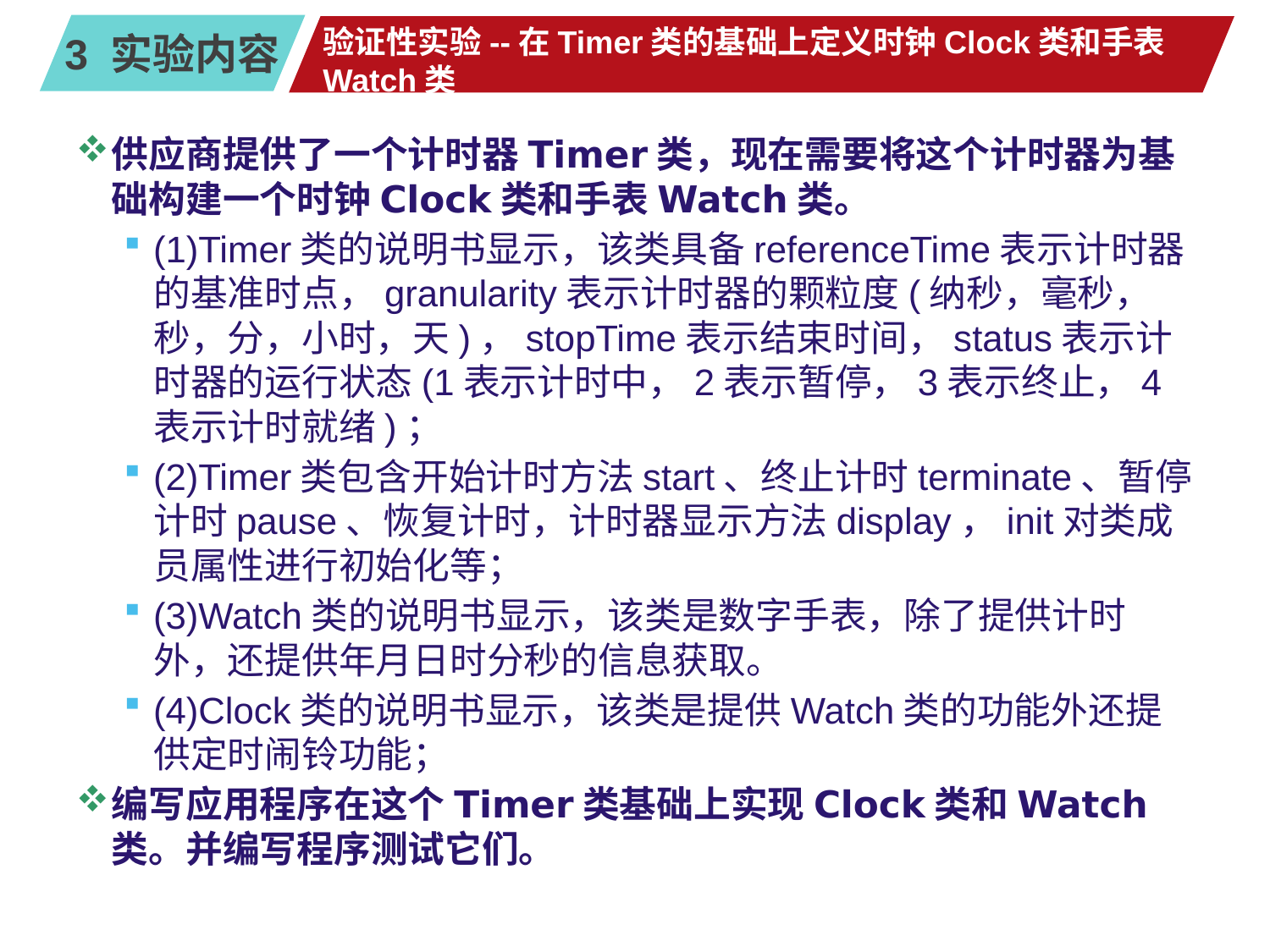

# 验证性实验--在Timer类的基础上定义时钟Clock类和手表Watch类
供应商提供了一个计时器Timer类，现在需要将这个计时器为基础构建一个时钟Clock类和手表Watch类。
(1)Timer类的说明书显示，该类具备referenceTime表示计时器的基准时点，granularity表示计时器的颗粒度(纳秒，毫秒，秒，分，小时，天)，stopTime表示结束时间，status表示计时器的运行状态(1表示计时中，2表示暂停，3表示终止，4表示计时就绪)；
(2)Timer类包含开始计时方法start、终止计时terminate、暂停计时pause、恢复计时，计时器显示方法display，init对类成员属性进行初始化等；
(3)Watch类的说明书显示，该类是数字手表，除了提供计时外，还提供年月日时分秒的信息获取。
(4)Clock类的说明书显示，该类是提供Watch类的功能外还提供定时闹铃功能；
编写应用程序在这个Timer类基础上实现Clock类和Watch类。并编写程序测试它们。